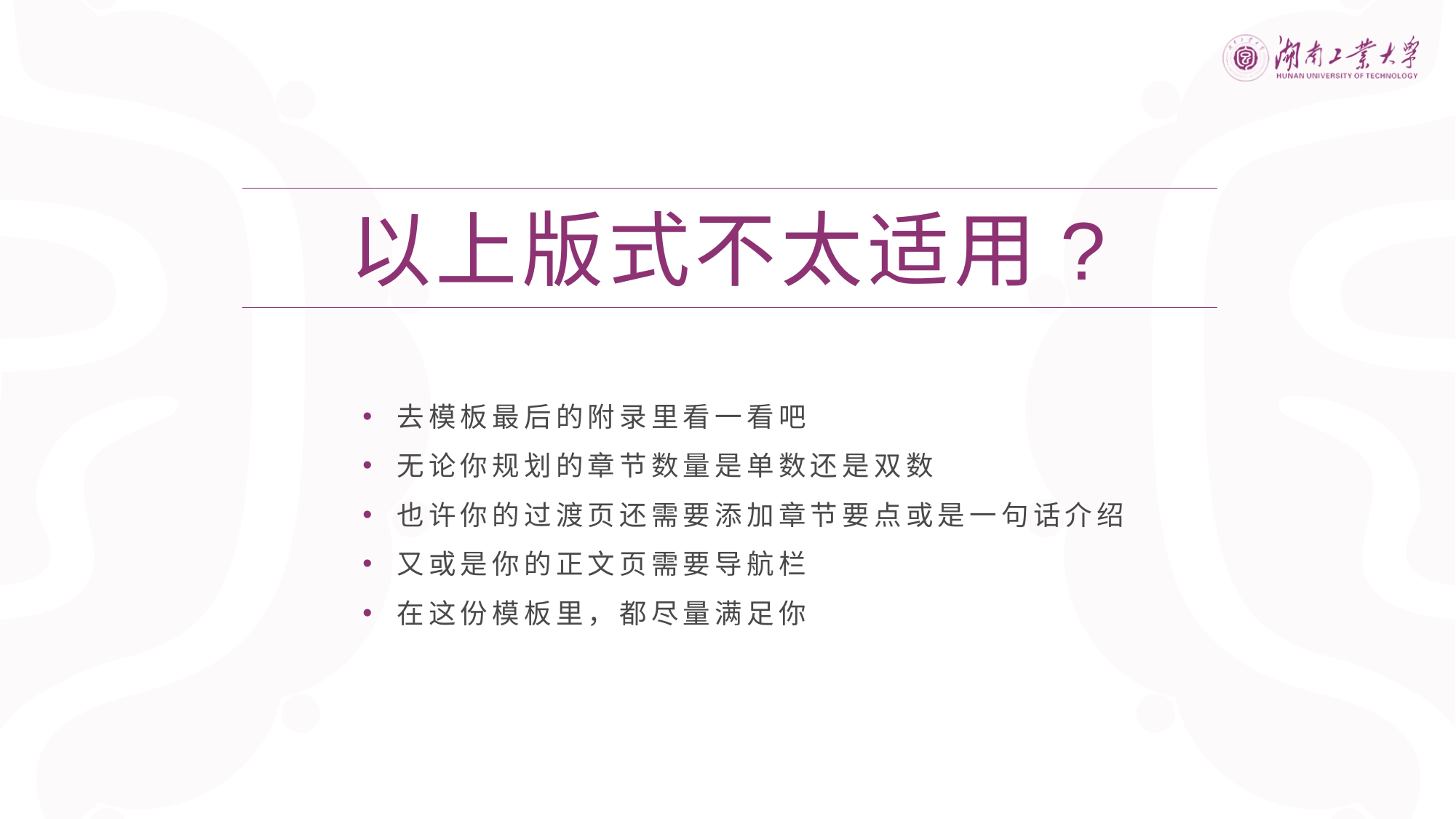

以上版式不太适用?
去模板最后的附录里看一看吧
无论你规划的章节数量是单数还是双数
也许你的过渡页还需要添加章节要点或是一句话介绍
又或是你的正文页需要导航栏
在这份模板里，都尽量满足你